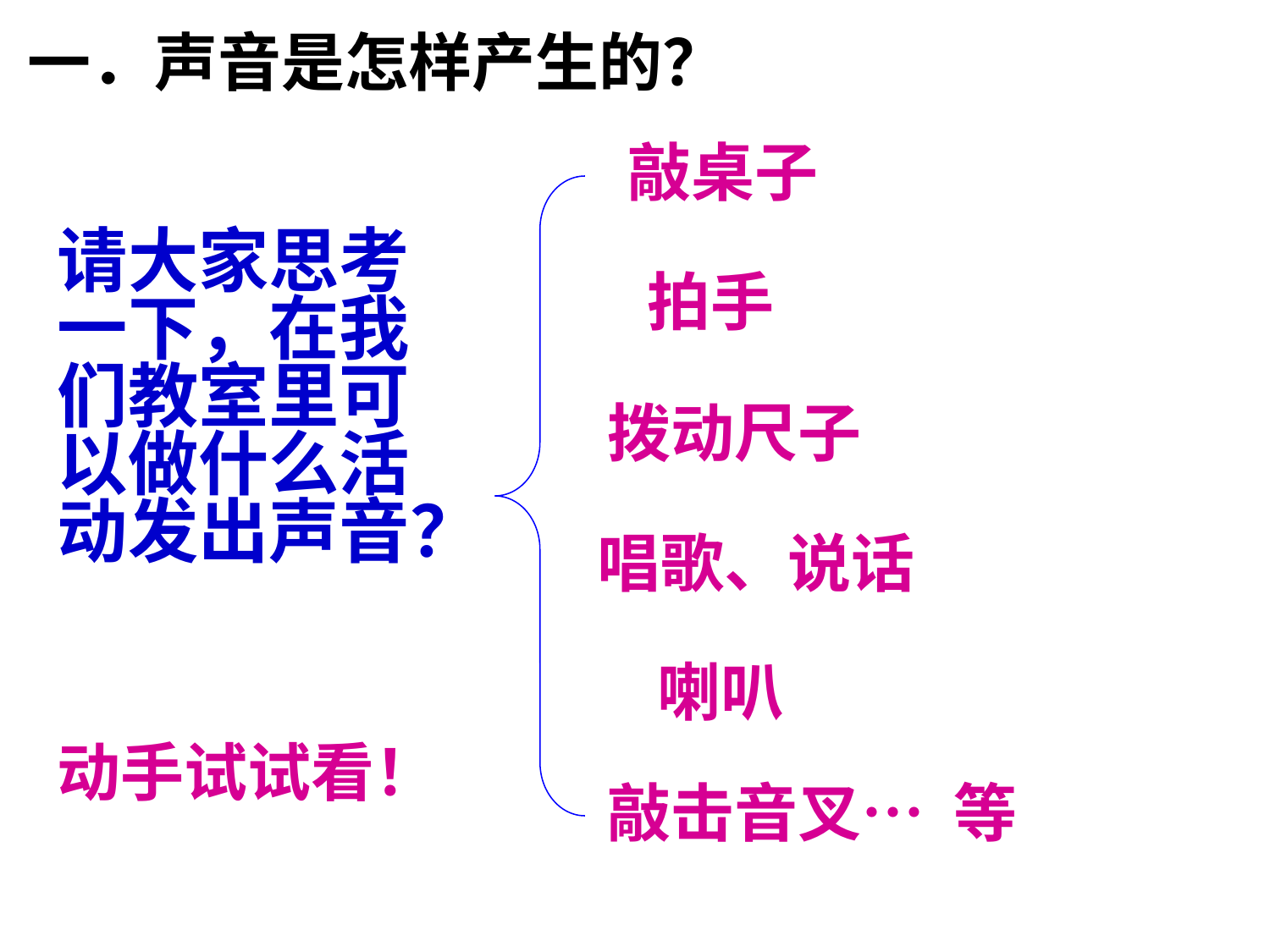

一．声音是怎样产生的？
敲桌子

请大家思考一下，在我们教室里可以做什么活动发出声音？
拍手
拨动尺子
唱歌、说话
喇叭
动手试试看！
敲击音叉…  等